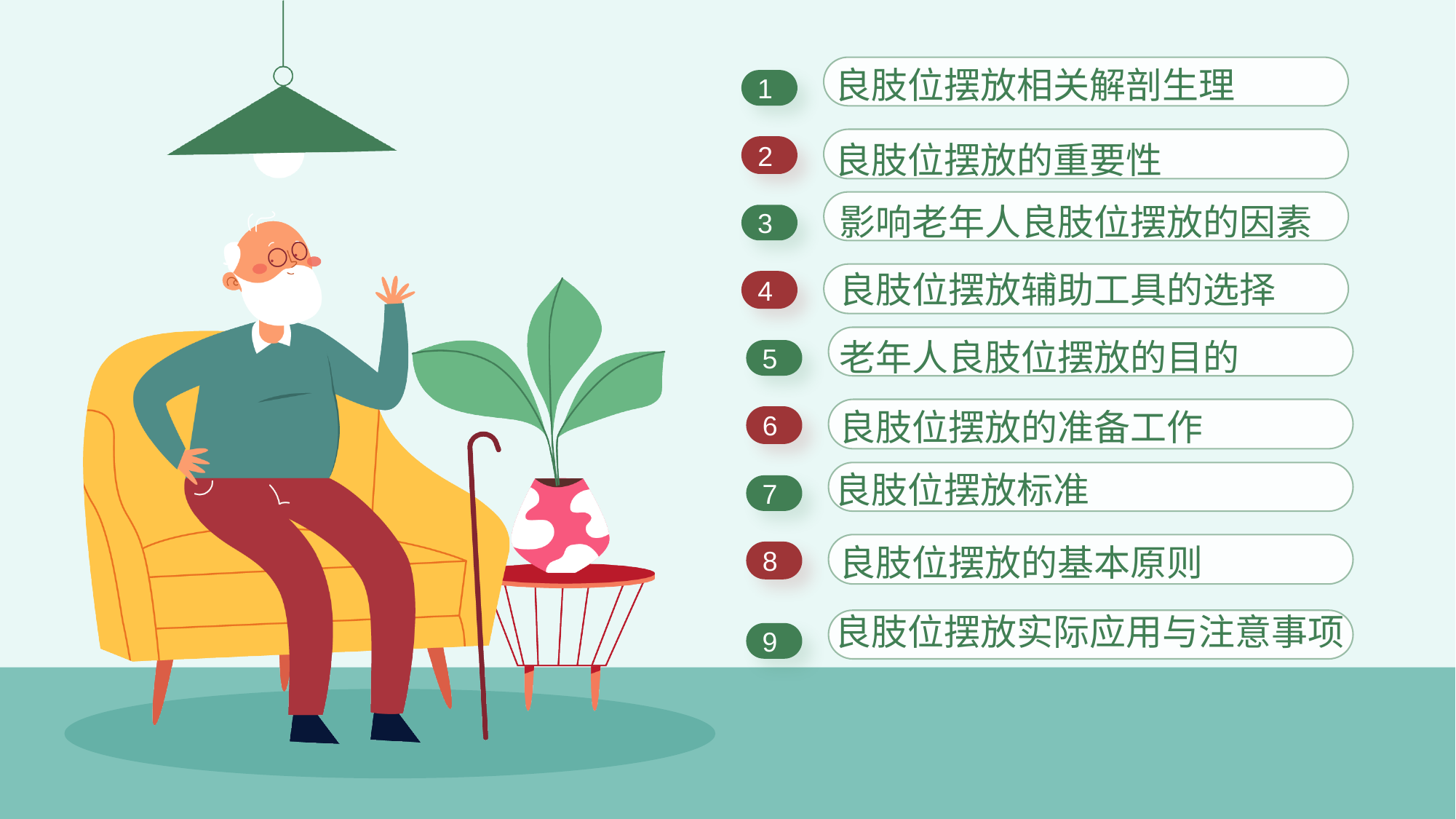

良肢位摆放相关解剖生理

1

良肢位摆放的重要性
2

影响老年人良肢位摆放的因素
3
良肢位摆放辅助工具的选择

4

老年人良肢位摆放的目的
5
良肢位摆放的准备工作

6
良肢位摆放标准

7

良肢位摆放的基本原则
8
良肢位摆放实际应用与注意事项

9